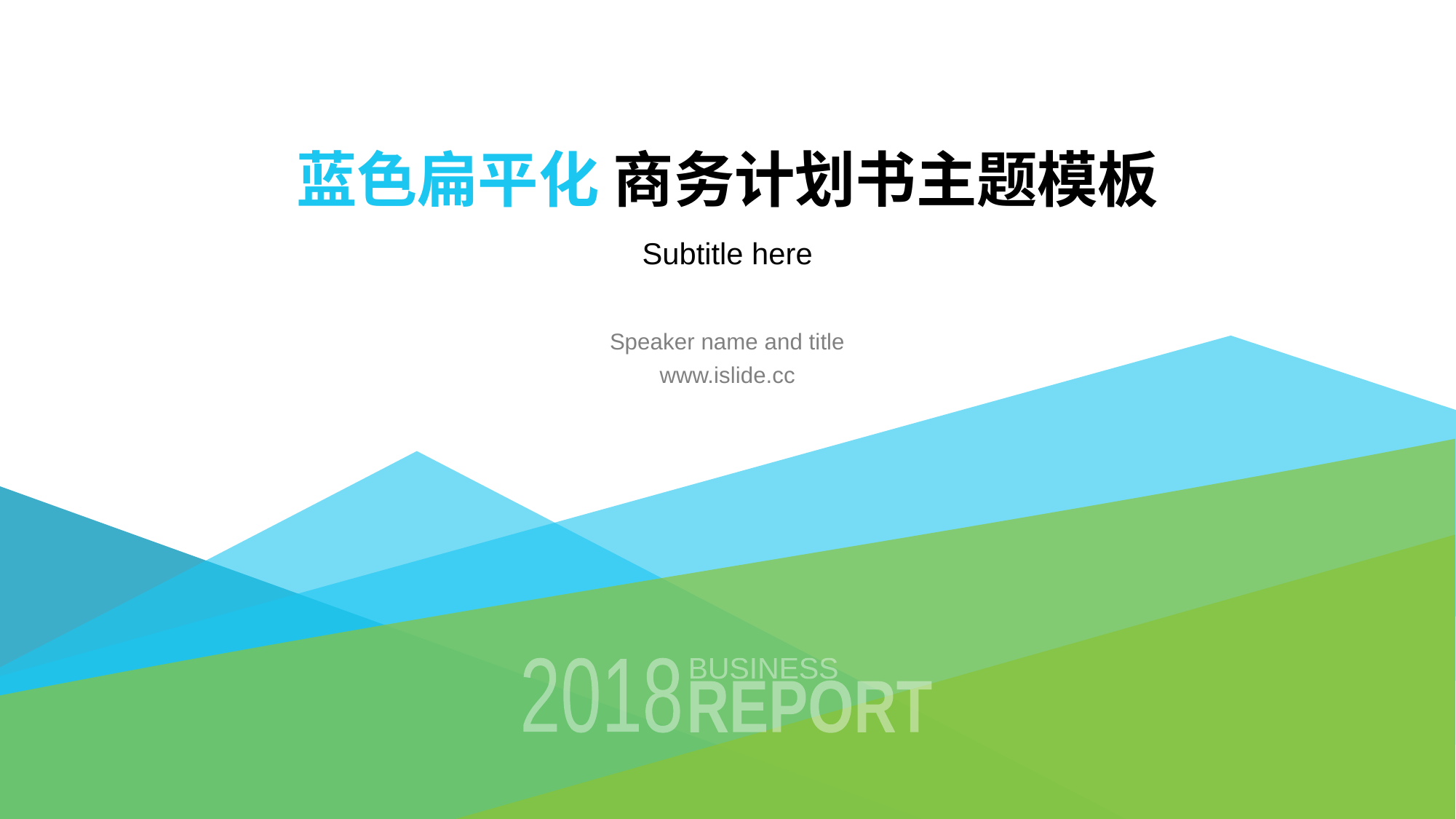

# 蓝色扁平化 商务计划书主题模板
Subtitle here
Speaker name and title
www.islide.cc
BUSINESS
REPORT
2018